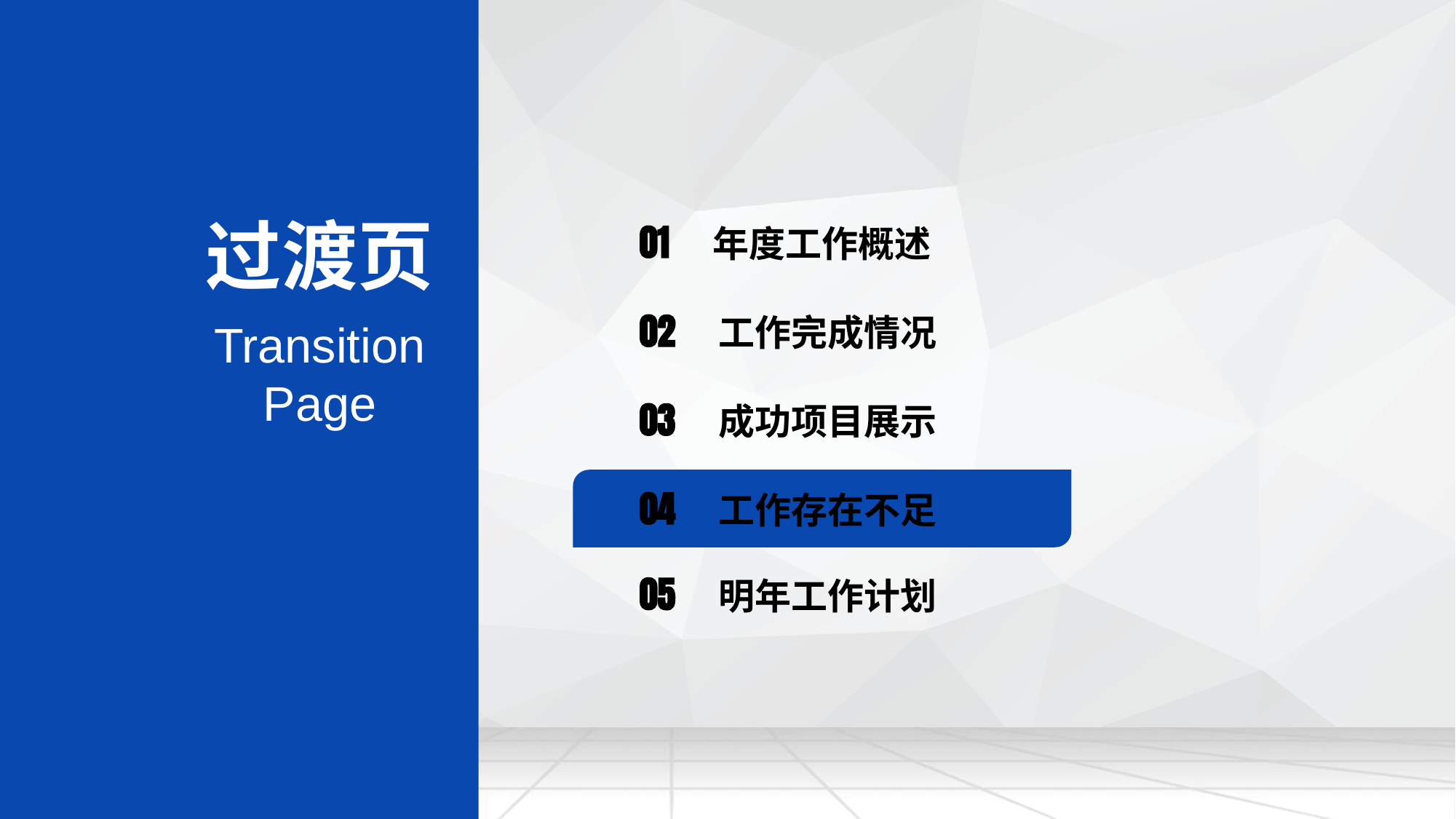

过渡页
01    年度工作概述
Transition Page
02    工作完成情况
03    成功项目展示

04    工作存在不足
05    明年工作计划